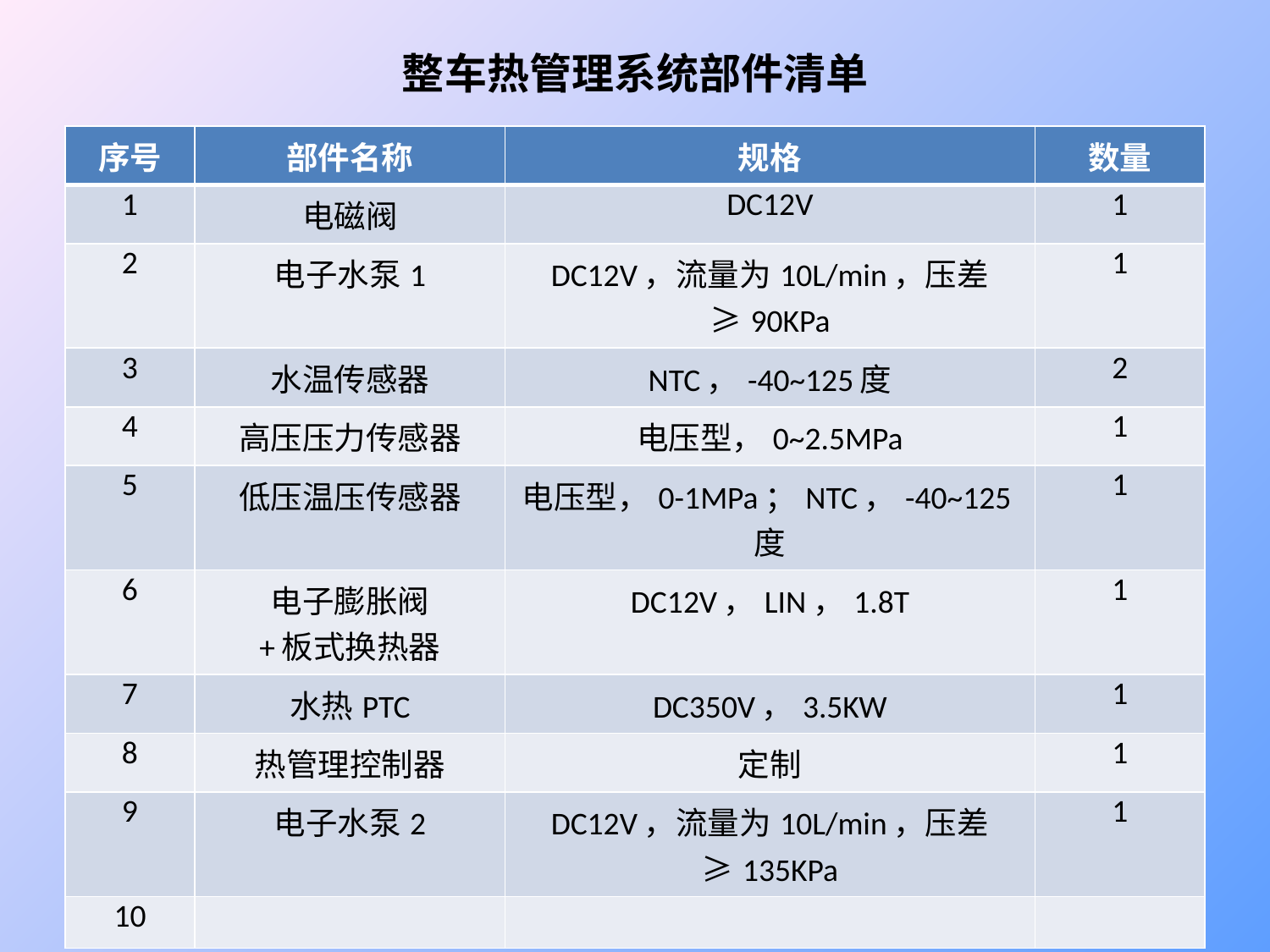

# 整车热管理系统部件清单
| 序号 | 部件名称 | 规格 | 数量 |
| --- | --- | --- | --- |
| 1 | 电磁阀 | DC12V | 1 |
| 2 | 电子水泵1 | DC12V，流量为10L/min，压差≥90KPa | 1 |
| 3 | 水温传感器 | NTC，-40~125度 | 2 |
| 4 | 高压压力传感器 | 电压型，0~2.5MPa | 1 |
| 5 | 低压温压传感器 | 电压型，0-1MPa；NTC，-40~125度 | 1 |
| 6 | 电子膨胀阀 +板式换热器 | DC12V，LIN，1.8T | 1 |
| 7 | 水热PTC | DC350V，3.5KW | 1 |
| 8 | 热管理控制器 | 定制 | 1 |
| 9 | 电子水泵2 | DC12V，流量为10L/min，压差≥135KPa | 1 |
| 10 |  |  |  |